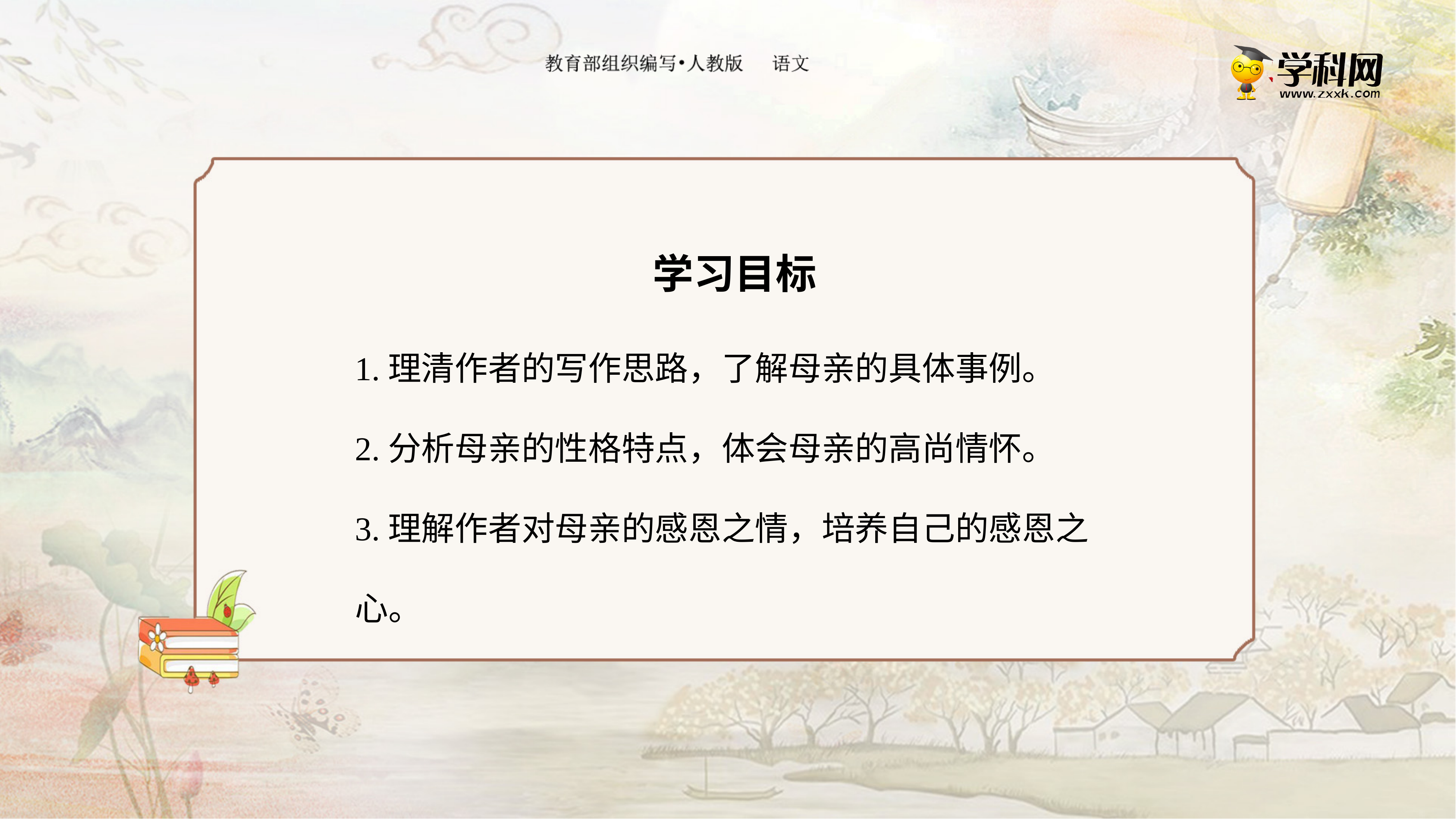

学习目标
1.理清作者的写作思路，了解母亲的具体事例。
2.分析母亲的性格特点，体会母亲的高尚情怀。
3.理解作者对母亲的感恩之情，培养自己的感恩之心。